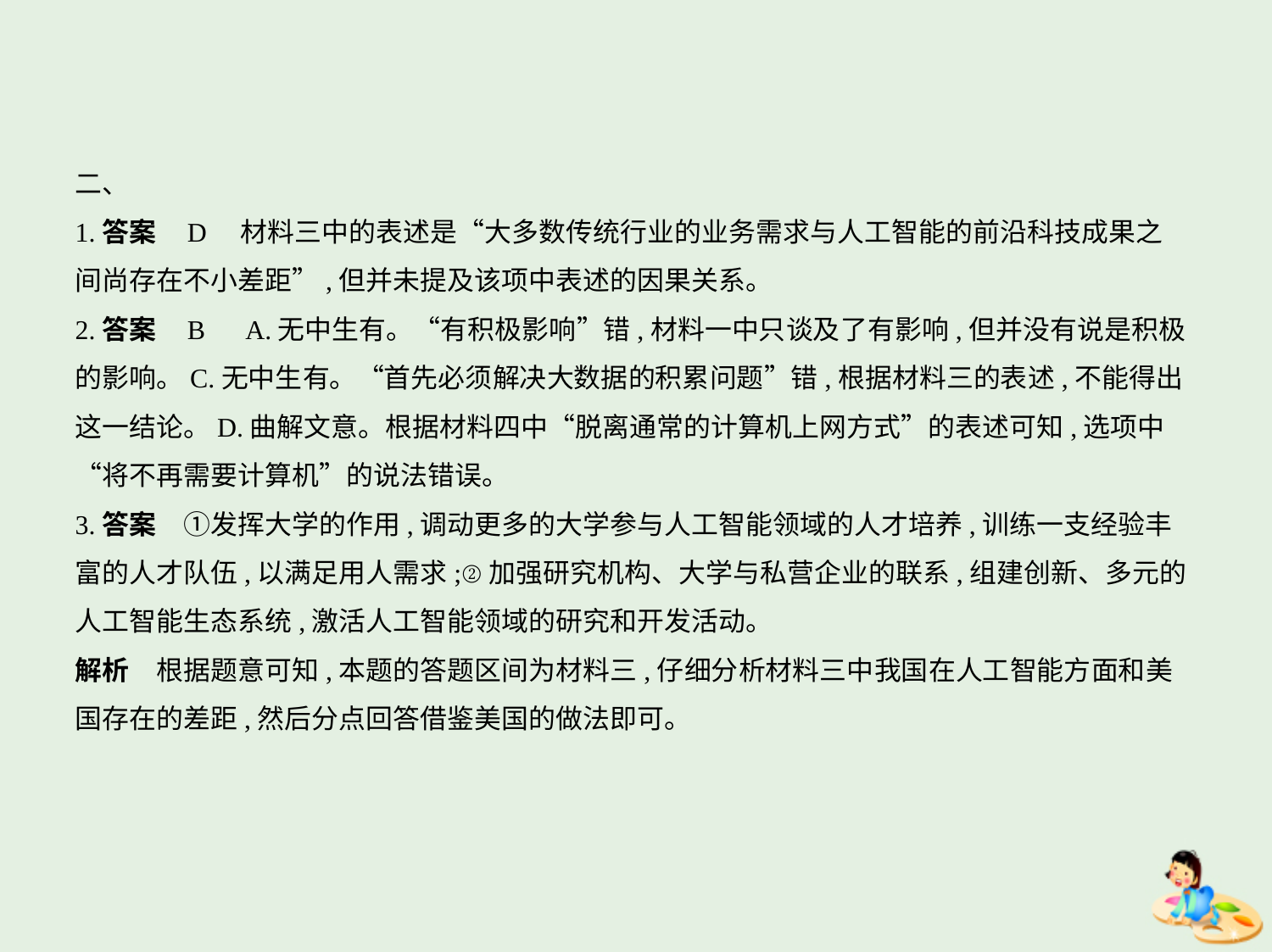

二、
1.答案    D　材料三中的表述是“大多数传统行业的业务需求与人工智能的前沿科技成果之
间尚存在不小差距”,但并未提及该项中表述的因果关系。
2.答案    B　A.无中生有。“有积极影响”错,材料一中只谈及了有影响,但并没有说是积极
的影响。C.无中生有。“首先必须解决大数据的积累问题”错,根据材料三的表述,不能得出
这一结论。D.曲解文意。根据材料四中“脱离通常的计算机上网方式”的表述可知,选项中
“将不再需要计算机”的说法错误。
3.答案　①发挥大学的作用,调动更多的大学参与人工智能领域的人才培养,训练一支经验丰
富的人才队伍,以满足用人需求;②加强研究机构、大学与私营企业的联系,组建创新、多元的
人工智能生态系统,激活人工智能领域的研究和开发活动。
解析　根据题意可知,本题的答题区间为材料三,仔细分析材料三中我国在人工智能方面和美
国存在的差距,然后分点回答借鉴美国的做法即可。